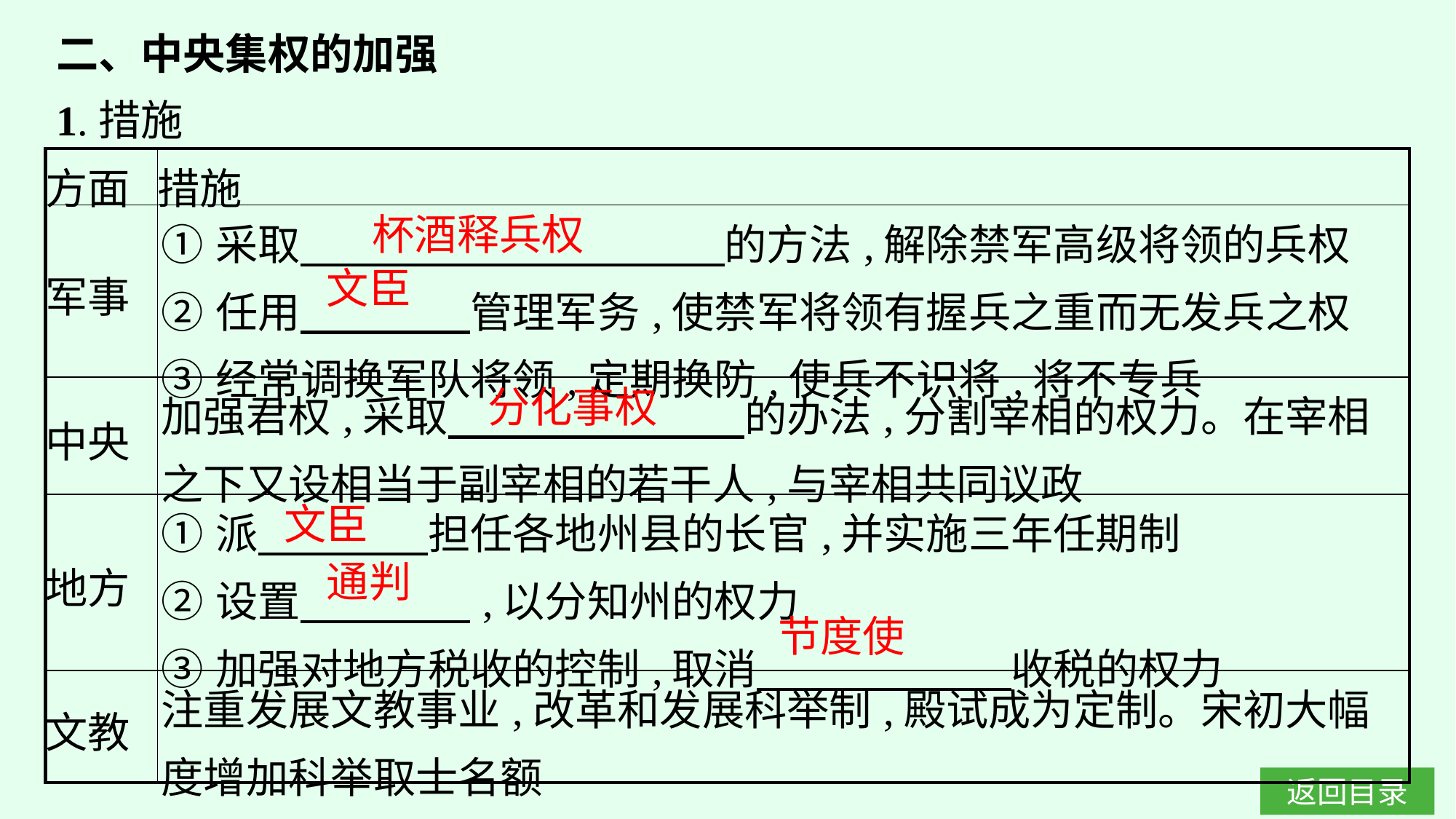

二、中央集权的加强
1.措施
| 方面 | 措施 |
| --- | --- |
| 军事 | ①采取　　　　　　　　　　的方法,解除禁军高级将领的兵权  ②任用　　　　管理军务,使禁军将领有握兵之重而无发兵之权  ③经常调换军队将领,定期换防,使兵不识将,将不专兵 |
| 中央 | 加强君权,采取　　　　　　　的办法,分割宰相的权力。在宰相之下又设相当于副宰相的若干人,与宰相共同议政 |
| 地方 | ①派　　　　担任各地州县的长官,并实施三年任期制  ②设置　　　　,以分知州的权力  ③加强对地方税收的控制,取消　　　　　　收税的权力 |
| 文教 | 注重发展文教事业,改革和发展科举制,殿试成为定制。宋初大幅度增加科举取士名额 |
杯酒释兵权
文臣
分化事权
文臣
通判
节度使